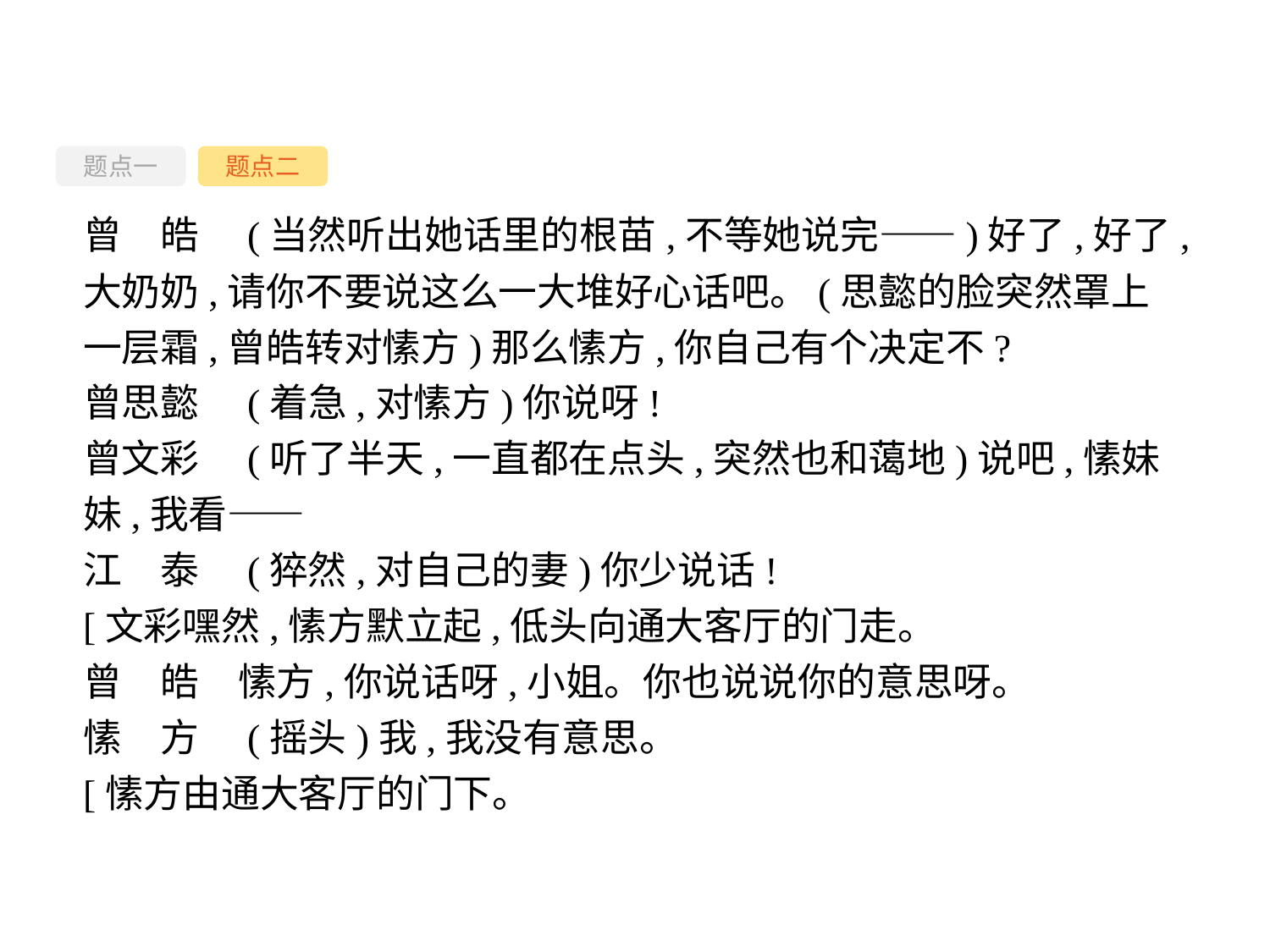

题点一
题点二
曾　皓　(当然听出她话里的根苗,不等她说完——)好了,好了,大奶奶,请你不要说这么一大堆好心话吧。(思懿的脸突然罩上一层霜,曾皓转对愫方)那么愫方,你自己有个决定不?
曾思懿　(着急,对愫方)你说呀!
曾文彩　(听了半天,一直都在点头,突然也和蔼地)说吧,愫妹妹,我看——
江　泰　(猝然,对自己的妻)你少说话!
[文彩嘿然,愫方默立起,低头向通大客厅的门走。
曾　皓　愫方,你说话呀,小姐。你也说说你的意思呀。
愫　方　(摇头)我,我没有意思。
[愫方由通大客厅的门下。
-48-